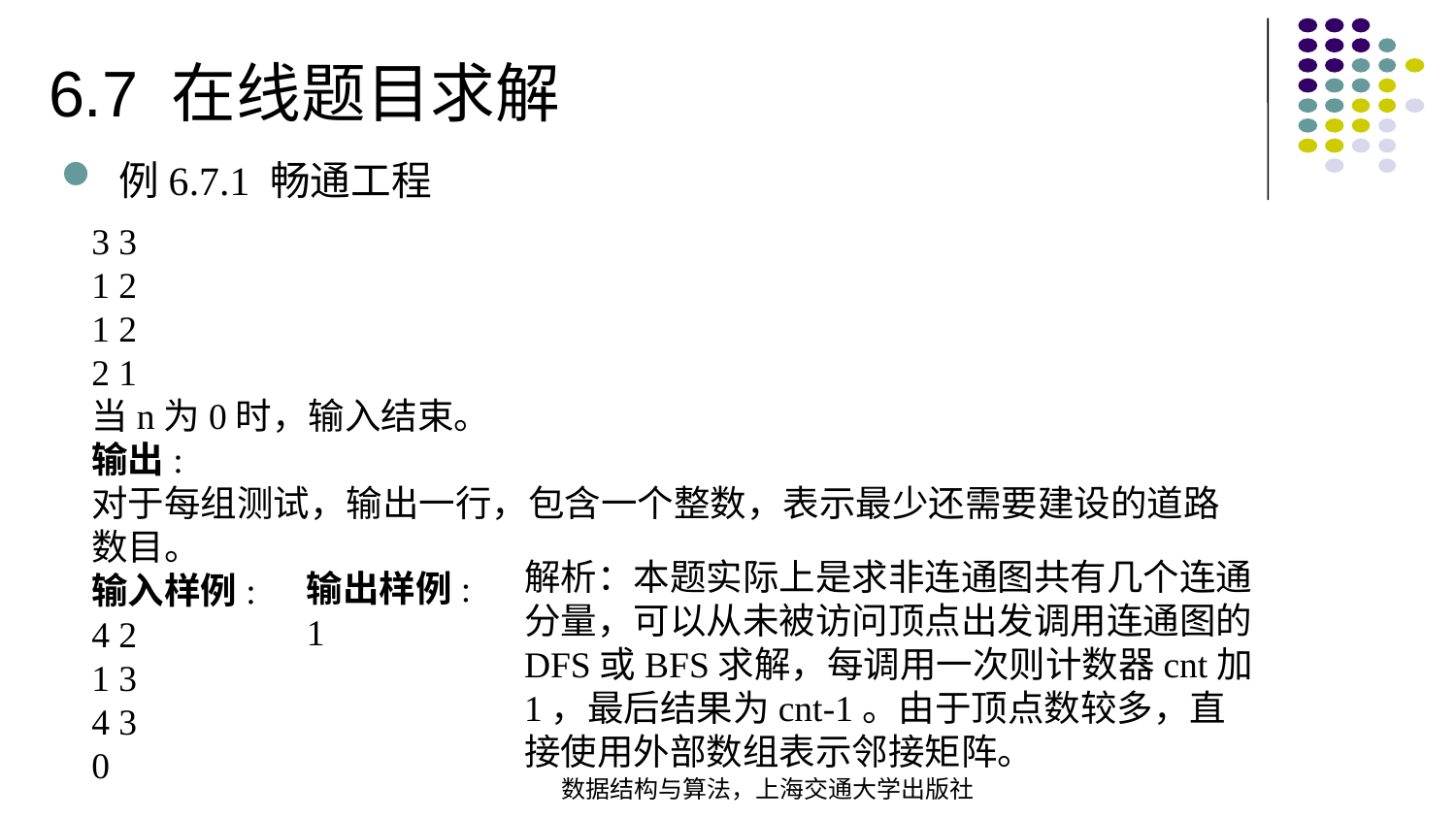

6.7 在线题目求解
例6.7.1 畅通工程
3 3
1 2
1 2
2 1
当n为0时，输入结束。
输出:
对于每组测试，输出一行，包含一个整数，表示最少还需要建设的道路数目。
输入样例:
4 2
1 3
4 3
0
解析：本题实际上是求非连通图共有几个连通分量，可以从未被访问顶点出发调用连通图的DFS或BFS求解，每调用一次则计数器cnt加1，最后结果为cnt-1。由于顶点数较多，直接使用外部数组表示邻接矩阵。
输出样例:
1